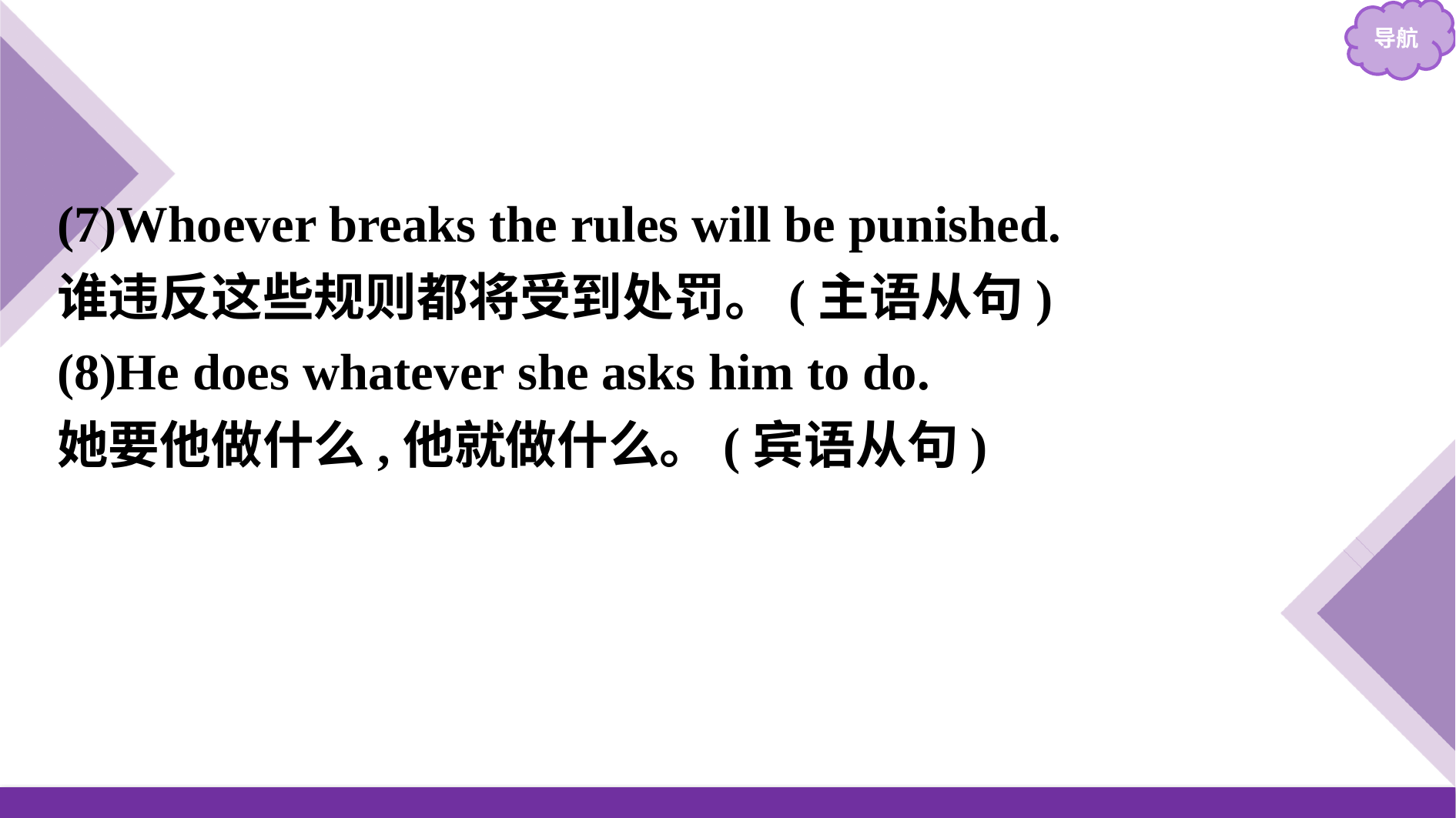

(7)Whoever breaks the rules will be punished.
谁违反这些规则都将受到处罚。(主语从句)
(8)He does whatever she asks him to do.
她要他做什么,他就做什么。(宾语从句)